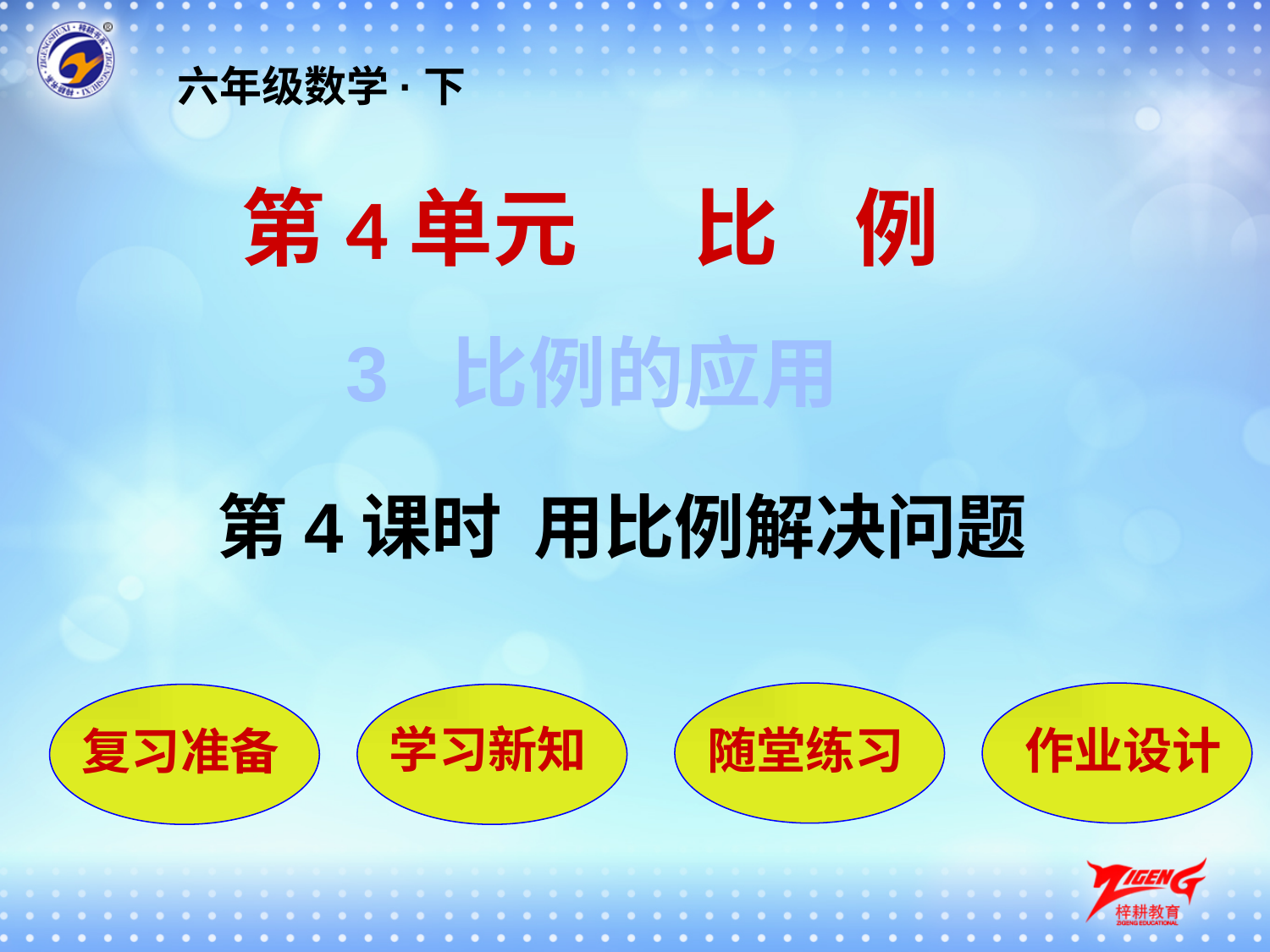

六年级数学·下
第4单元      比    例
3  比例的应用
第4课时  用比例解决问题

随堂练习

作业设计

复习准备

学习新知